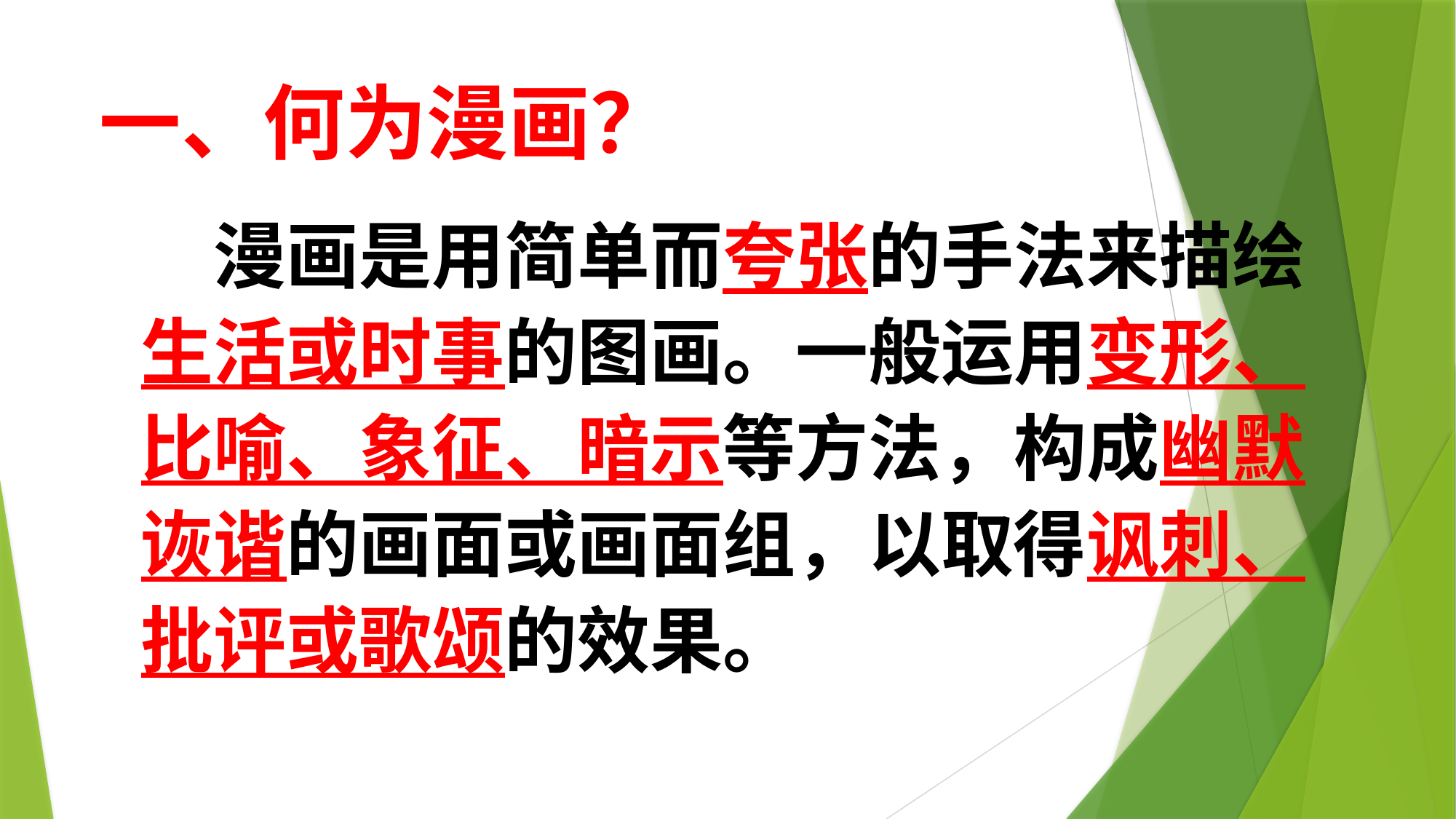

一、何为漫画？
    漫画是用简单而夸张的手法来描绘生活或时事的图画。一般运用变形、比喻、象征、暗示等方法，构成幽默诙谐的画面或画面组，以取得讽刺、批评或歌颂的效果。